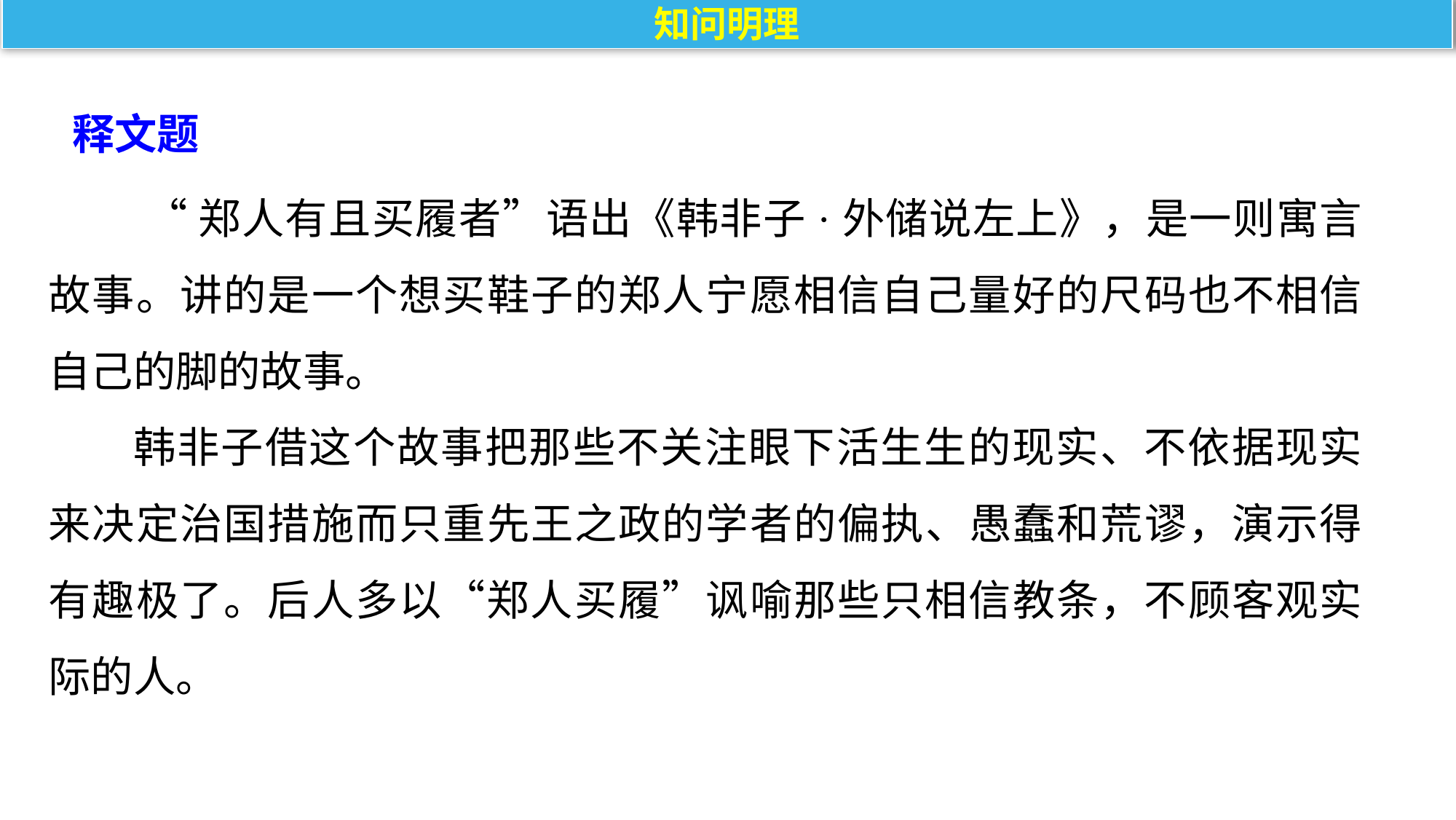

知问明理
 释文题
 “郑人有且买履者”语出《韩非子·外储说左上》，是一则寓言故事。讲的是一个想买鞋子的郑人宁愿相信自己量好的尺码也不相信自己的脚的故事。
韩非子借这个故事把那些不关注眼下活生生的现实、不依据现实来决定治国措施而只重先王之政的学者的偏执、愚蠢和荒谬，演示得有趣极了。后人多以“郑人买履”讽喻那些只相信教条，不顾客观实际的人。